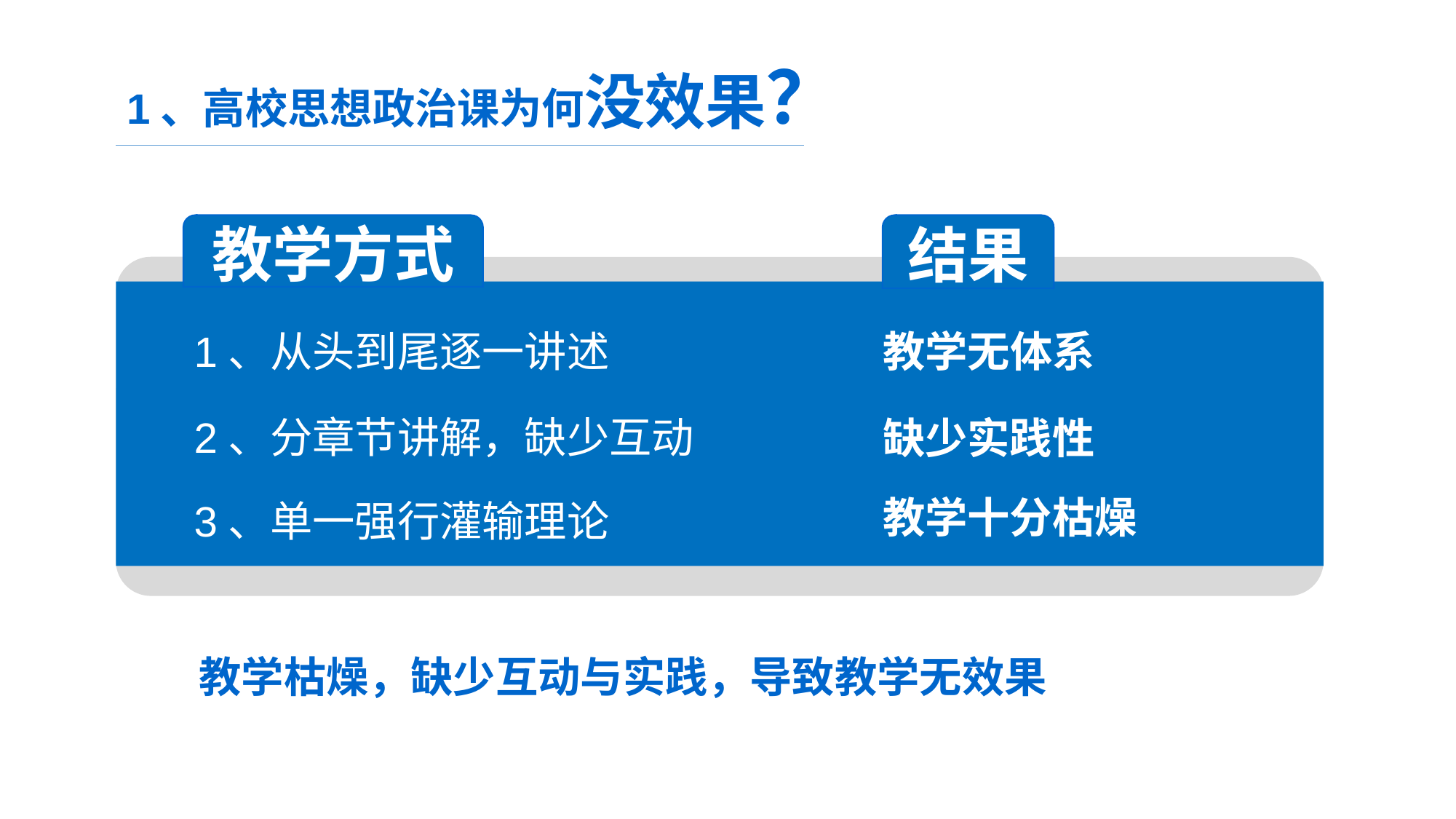

1、高校思想政治课为何没效果？
教学方式
结果

1、从头到尾逐一讲述
教学无体系
2、分章节讲解，缺少互动
缺少实践性
教学十分枯燥
3、单一强行灌输理论
教学枯燥，缺少互动与实践，导致教学无效果
第四步，四步法修改页面